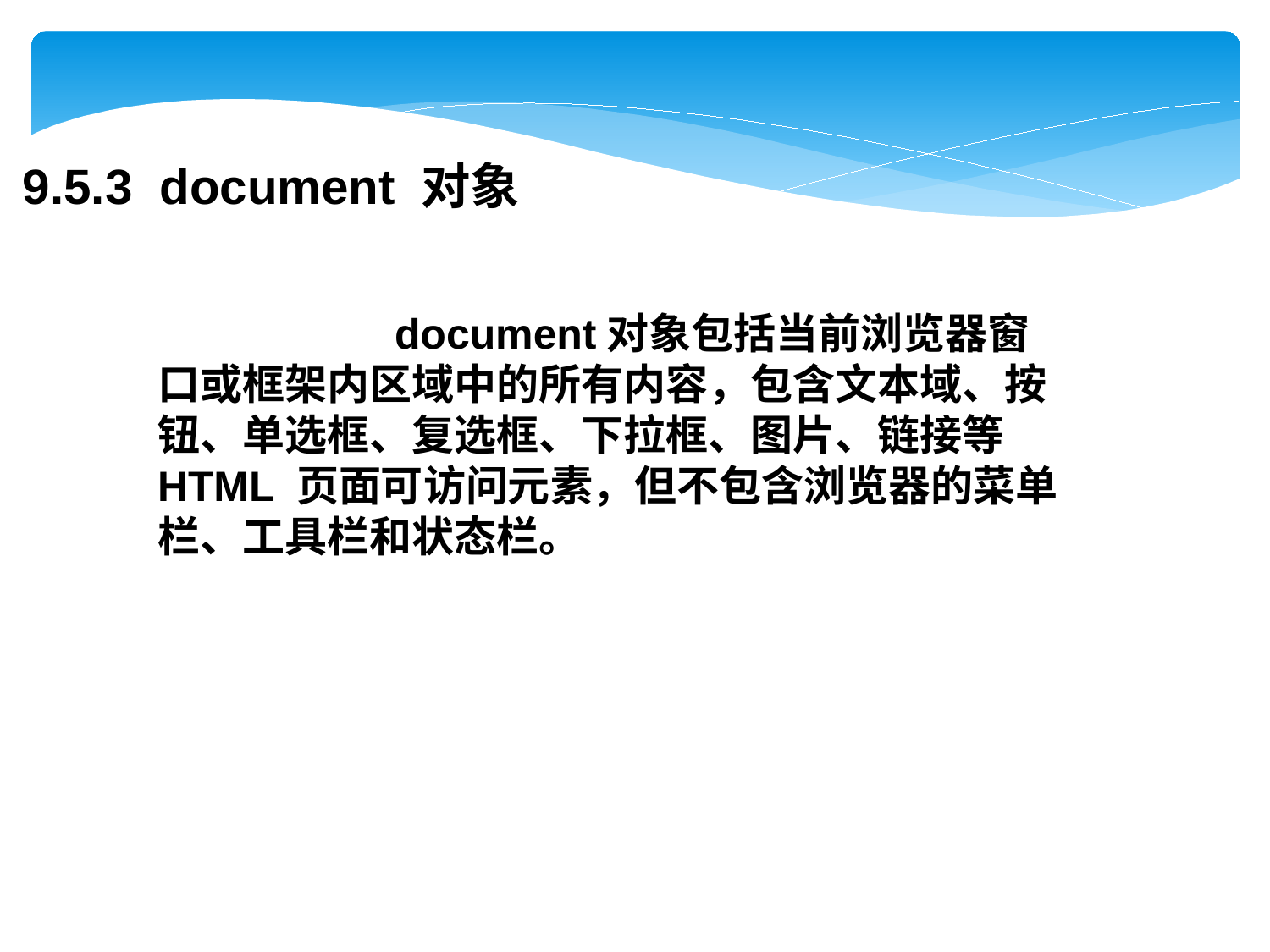

9.5.3  document 对象
                    document对象包括当前浏览器窗口或框架内区域中的所有内容，包含文本域、按钮、单选框、复选框、下拉框、图片、链接等 HTML 页面可访问元素，但不包含浏览器的菜单栏、工具栏和状态栏。